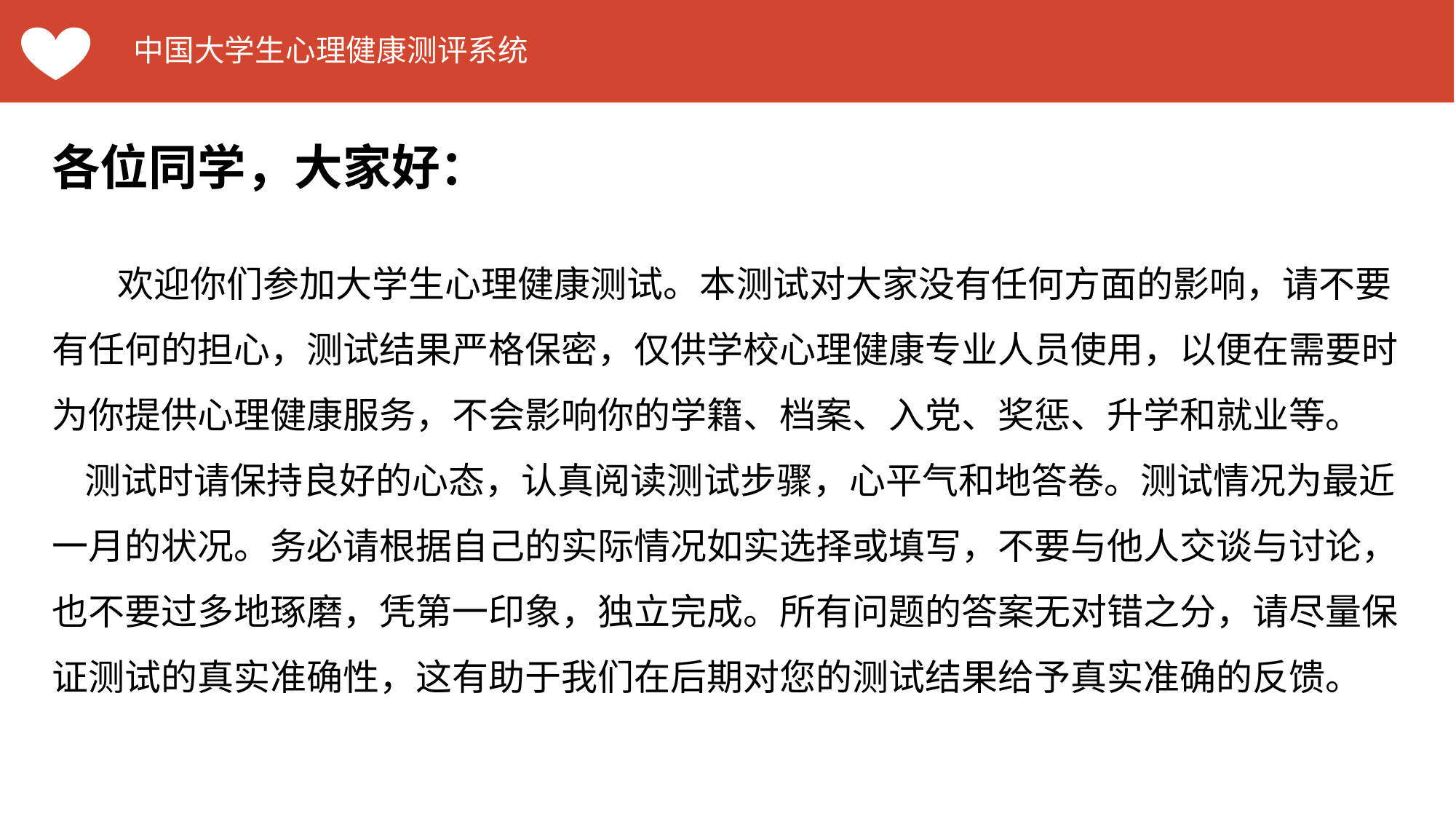

中国大学生心理健康测评系统

各位同学，大家好：

       欢迎你们参加大学生心理健康测试。本测试对大家没有任何方面的影响，请不要有任何的担心，测试结果严格保密，仅供学校心理健康专业人员使用，以便在需要时为你提供心理健康服务，不会影响你的学籍、档案、入党、奖惩、升学和就业等。
   测试时请保持良好的心态，认真阅读测试步骤，心平气和地答卷。测试情况为最近一月的状况。务必请根据自己的实际情况如实选择或填写，不要与他人交谈与讨论，也不要过多地琢磨，凭第一印象，独立完成。所有问题的答案无对错之分，请尽量保证测试的真实准确性，这有助于我们在后期对您的测试结果给予真实准确的反馈。